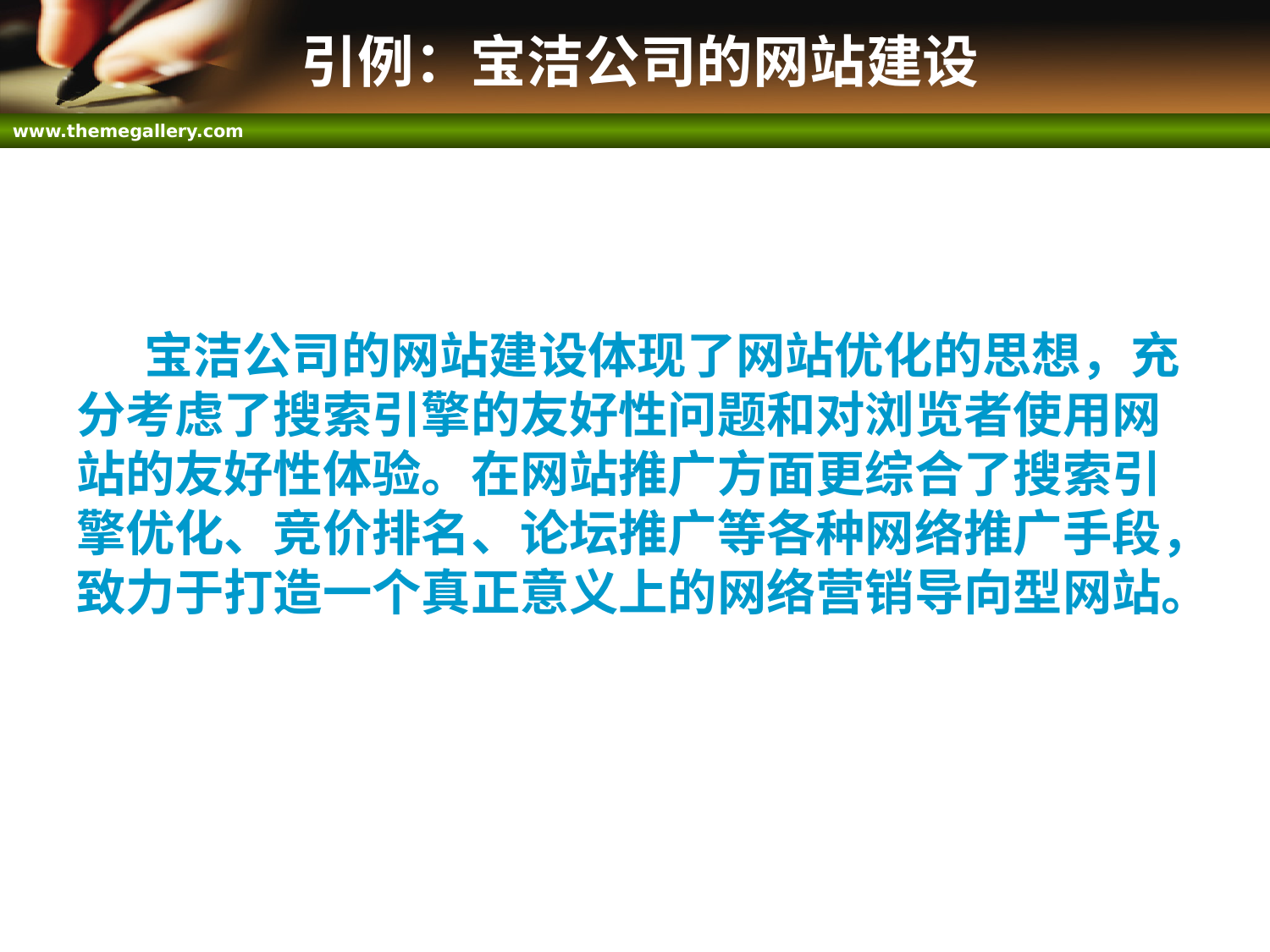

# 引例：宝洁公司的网站建设

     宝洁公司的网站建设体现了网站优化的思想，充分考虑了搜索引擎的友好性问题和对浏览者使用网站的友好性体验。在网站推广方面更综合了搜索引擎优化、竞价排名、论坛推广等各种网络推广手段，致力于打造一个真正意义上的网络营销导向型网站。